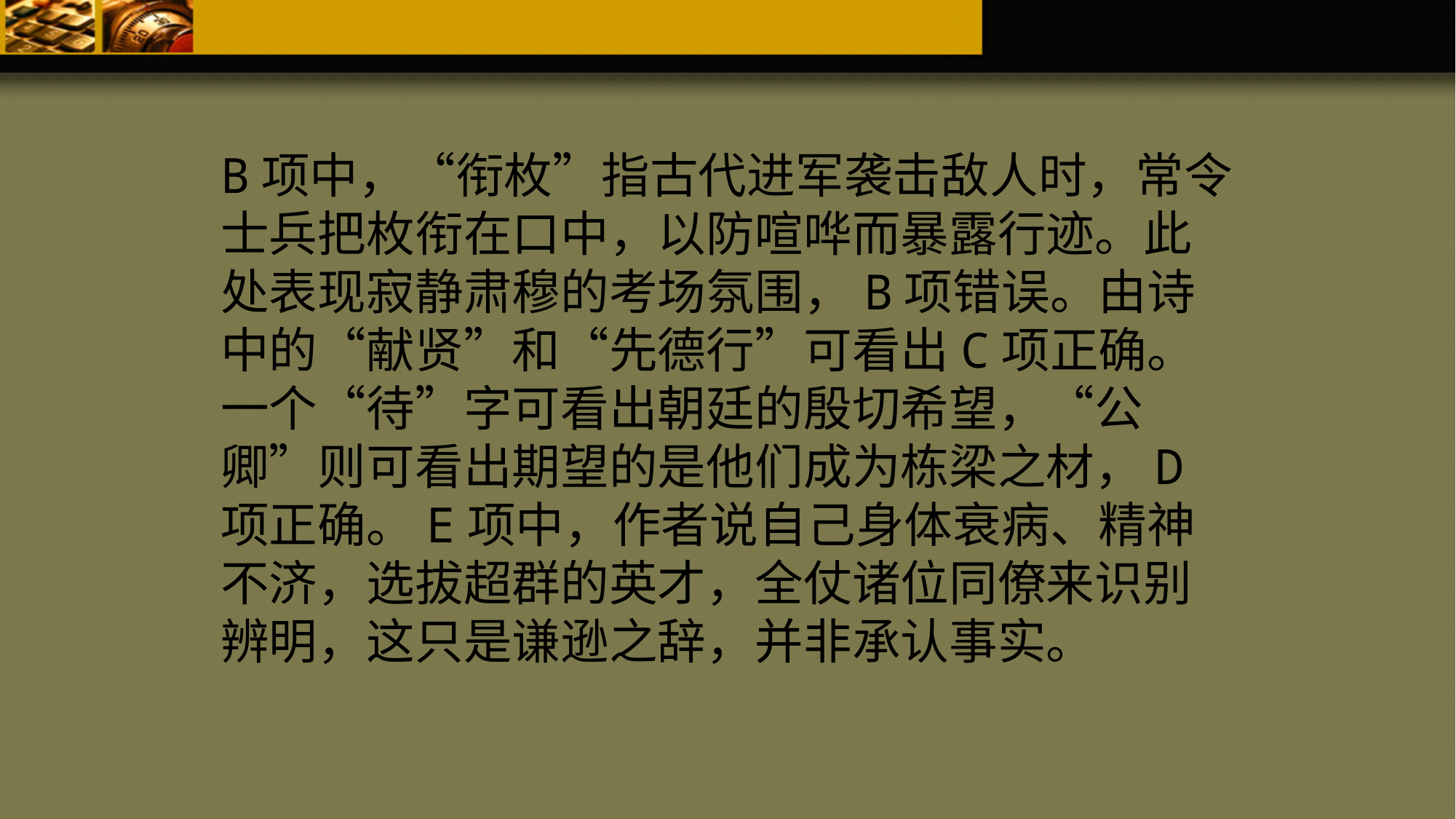

B项中，“衔枚”指古代进军袭击敌人时，常令士兵把枚衔在口中，以防喧哗而暴露行迹。此处表现寂静肃穆的考场氛围，B项错误。由诗中的“献贤”和“先德行”可看出C项正确。一个“待”字可看出朝廷的殷切希望，“公卿”则可看出期望的是他们成为栋梁之材，D项正确。E项中，作者说自己身体衰病、精神不济，选拔超群的英才，全仗诸位同僚来识别辨明，这只是谦逊之辞，并非承认事实。